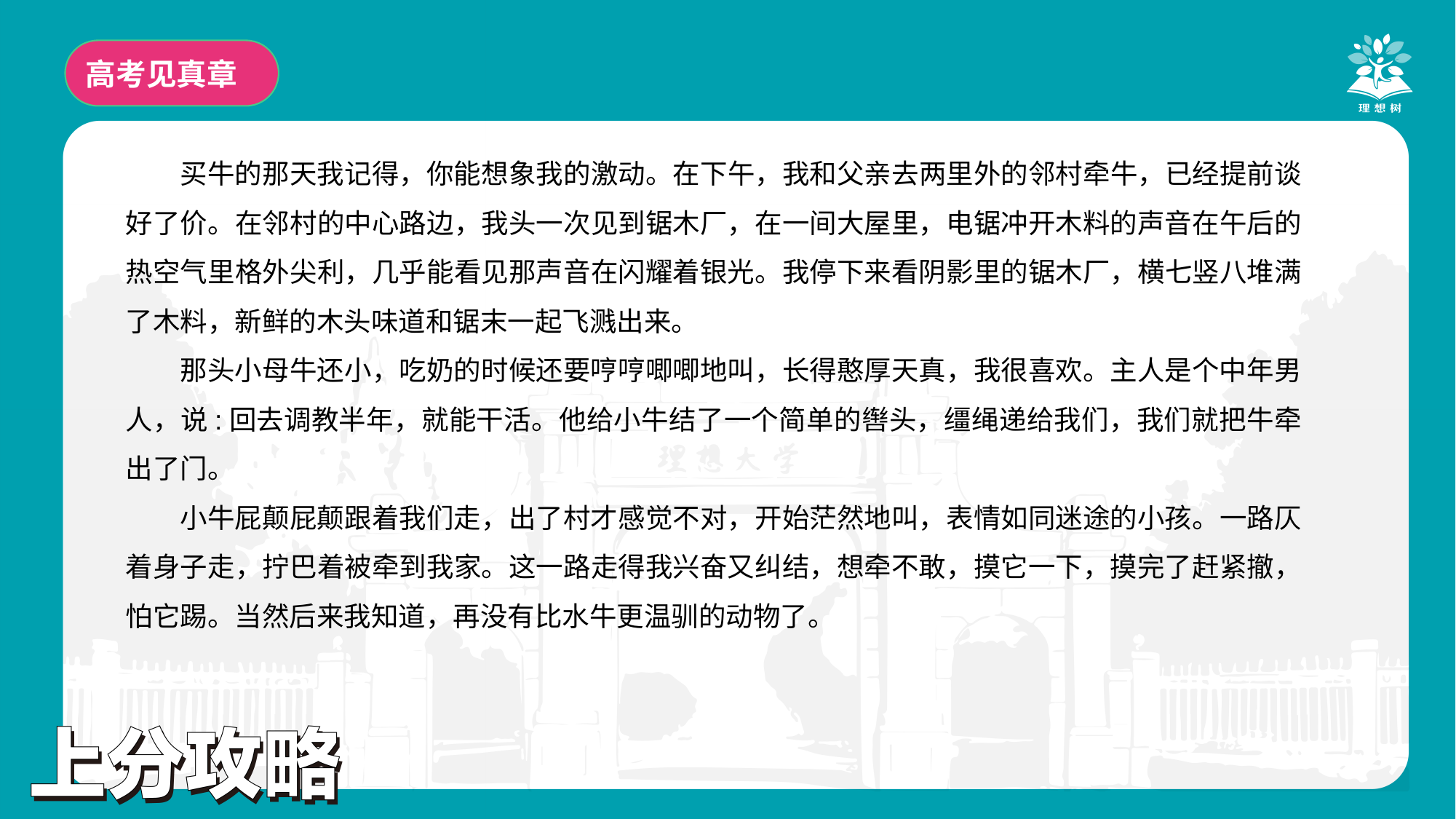

高考见真章
买牛的那天我记得，你能想象我的激动。在下午，我和父亲去两里外的邻村牵牛，已经提前谈好了价。在邻村的中心路边，我头一次见到锯木厂，在一间大屋里，电锯冲开木料的声音在午后的热空气里格外尖利，几乎能看见那声音在闪耀着银光。我停下来看阴影里的锯木厂，横七竖八堆满了木料，新鲜的木头味道和锯末一起飞溅出来。
那头小母牛还小，吃奶的时候还要哼哼唧唧地叫，长得憨厚天真，我很喜欢。主人是个中年男人，说:回去调教半年，就能干活。他给小牛结了一个简单的辔头，缰绳递给我们，我们就把牛牵出了门。
小牛屁颠屁颠跟着我们走，出了村才感觉不对，开始茫然地叫，表情如同迷途的小孩。一路仄着身子走，拧巴着被牵到我家。这一路走得我兴奋又纠结，想牵不敢，摸它一下，摸完了赶紧撤，怕它踢。当然后来我知道，再没有比水牛更温驯的动物了。